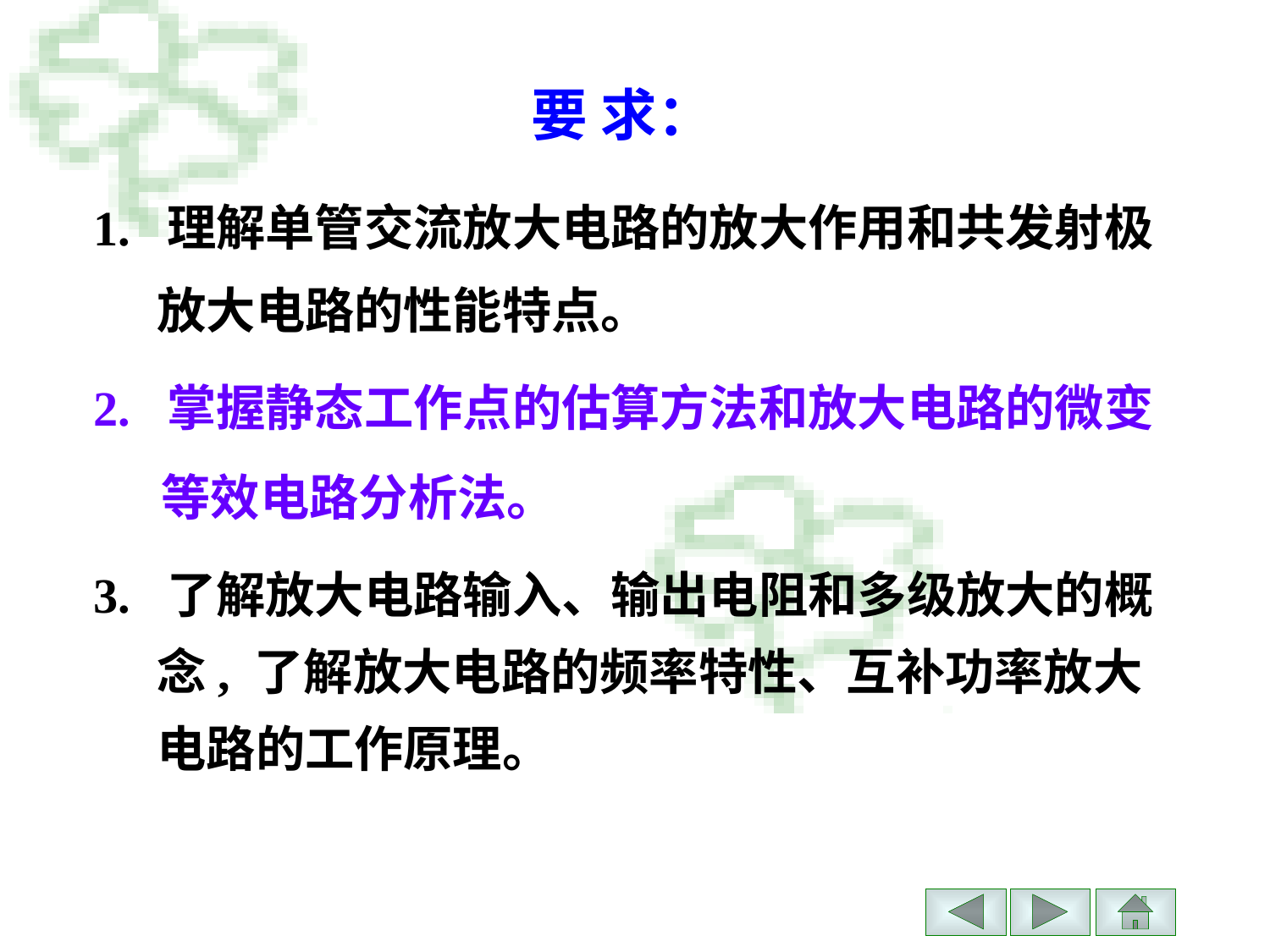

# 要 求：
1.  理解单管交流放大电路的放大作用和共发射极放大电路的性能特点。
2.  掌握静态工作点的估算方法和放大电路的微变
     等效电路分析法。
3.  了解放大电路输入、输出电阻和多级放大的概念, 了解放大电路的频率特性、互补功率放大电路的工作原理。